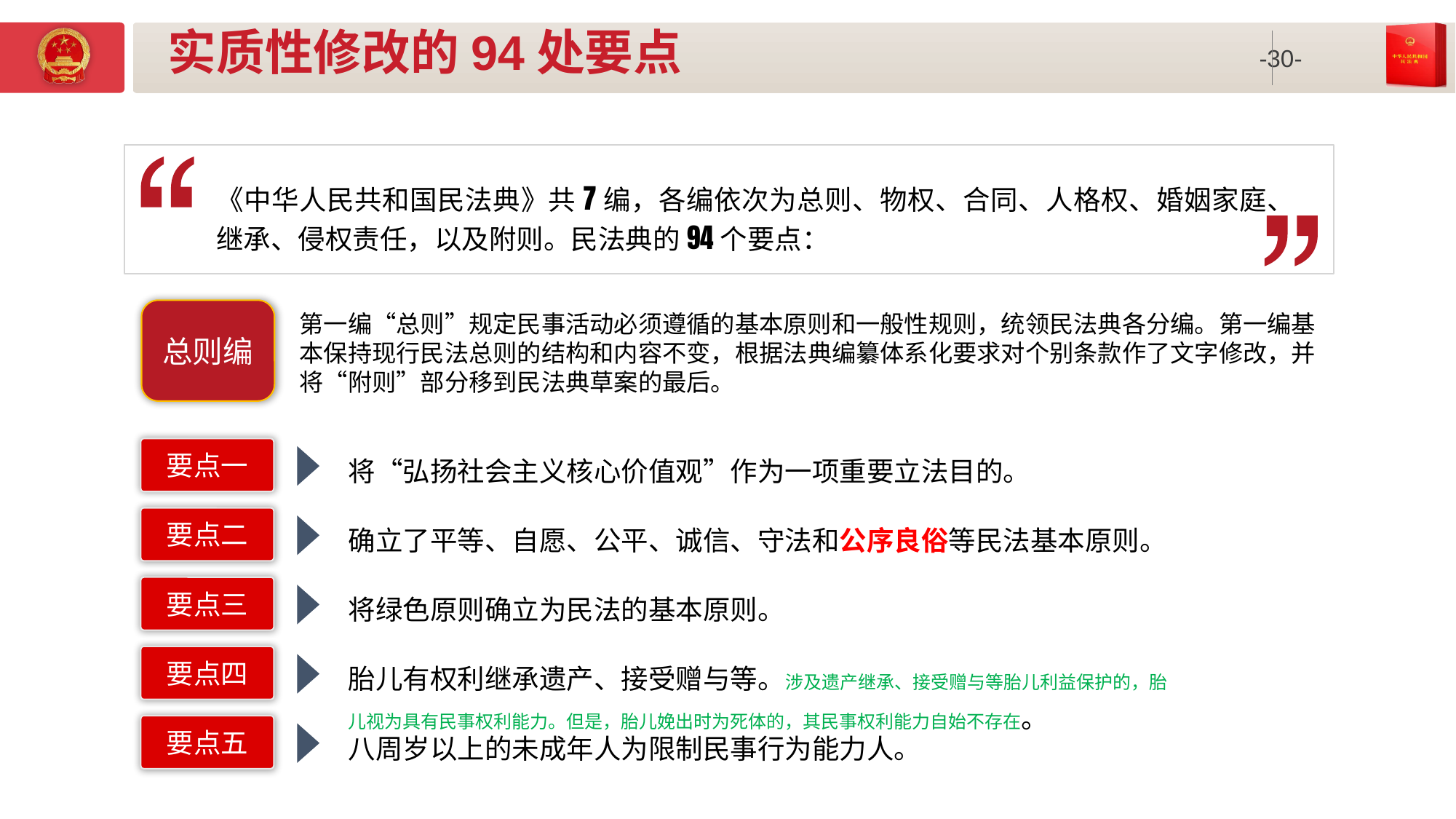

# 实质性修改的94处要点

《中华人民共和国民法典》共7编，各编依次为总则、物权、合同、人格权、婚姻家庭、继承、侵权责任，以及附则。民法典的94个要点：

总则编
第一编“总则”规定民事活动必须遵循的基本原则和一般性规则，统领民法典各分编。第一编基本保持现行民法总则的结构和内容不变，根据法典编纂体系化要求对个别条款作了文字修改，并将“附则”部分移到民法典草案的最后。
要点一
将“弘扬社会主义核心价值观”作为一项重要立法目的。

要点二
确立了平等、自愿、公平、诚信、守法和公序良俗等民法基本原则。

要点三
将绿色原则确立为民法的基本原则。

要点四
胎儿有权利继承遗产、接受赠与等。涉及遗产继承、接受赠与等胎儿利益保护的，胎儿视为具有民事权利能力。但是，胎儿娩出时为死体的，其民事权利能力自始不存在。

要点五
八周岁以上的未成年人为限制民事行为能力人。